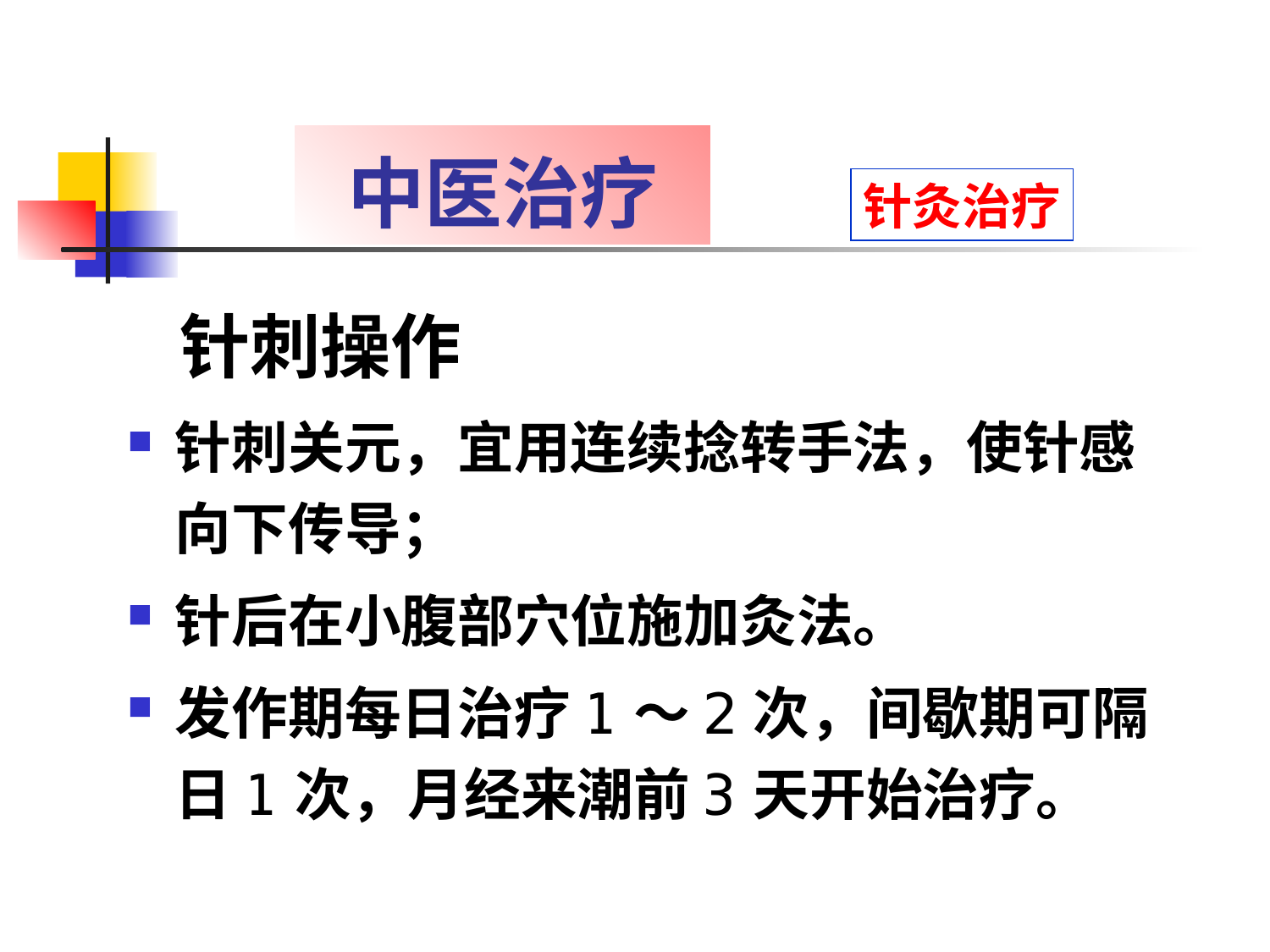

# 中医治疗
针灸治疗
   针刺操作
针刺关元，宜用连续捻转手法，使针感向下传导；
针后在小腹部穴位施加灸法。
发作期每日治疗1～2次，间歇期可隔日1次，月经来潮前3天开始治疗。